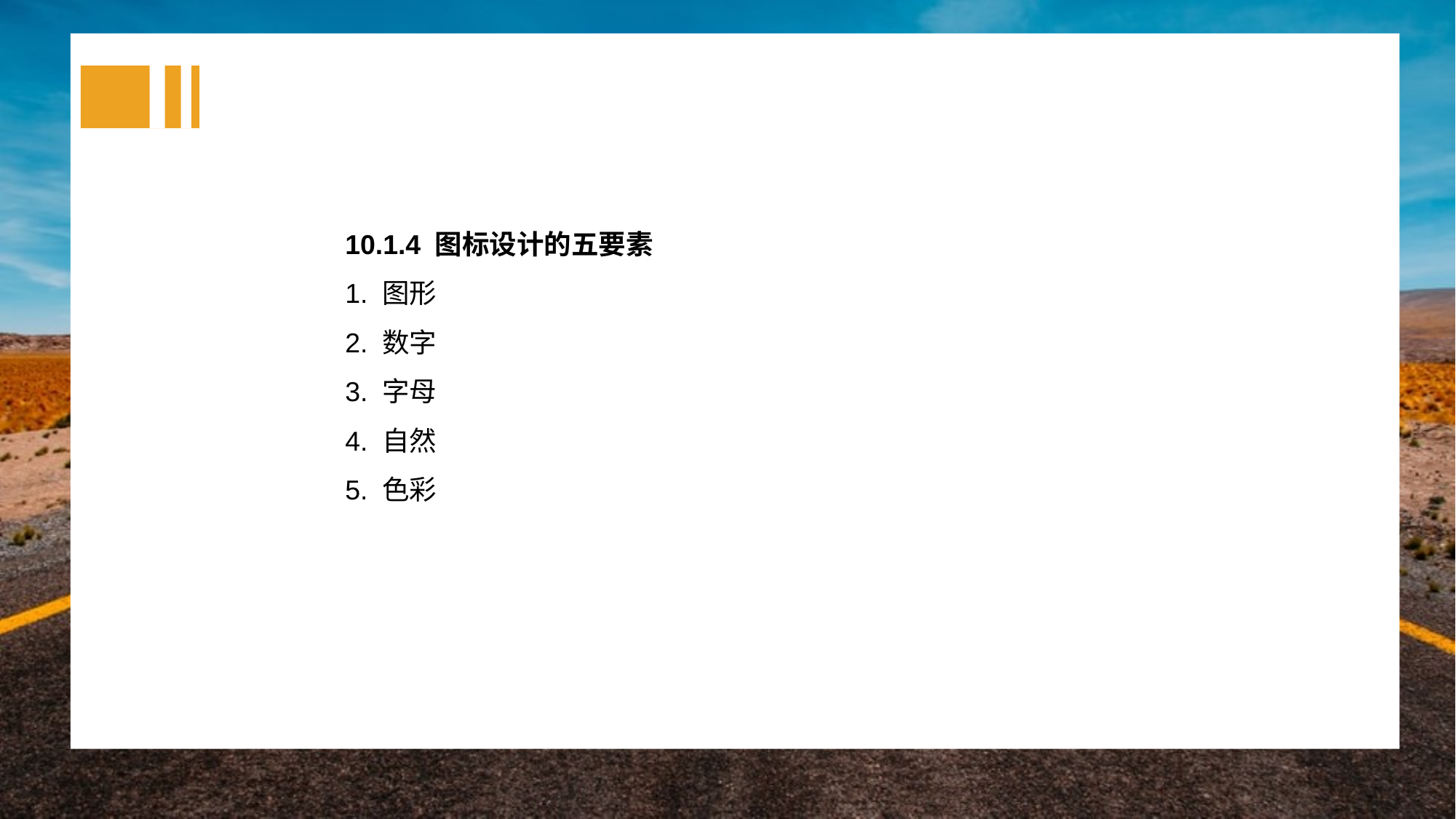

10.1.4 图标设计的五要素
1. 图形
2. 数字
3. 字母
4. 自然
5. 色彩